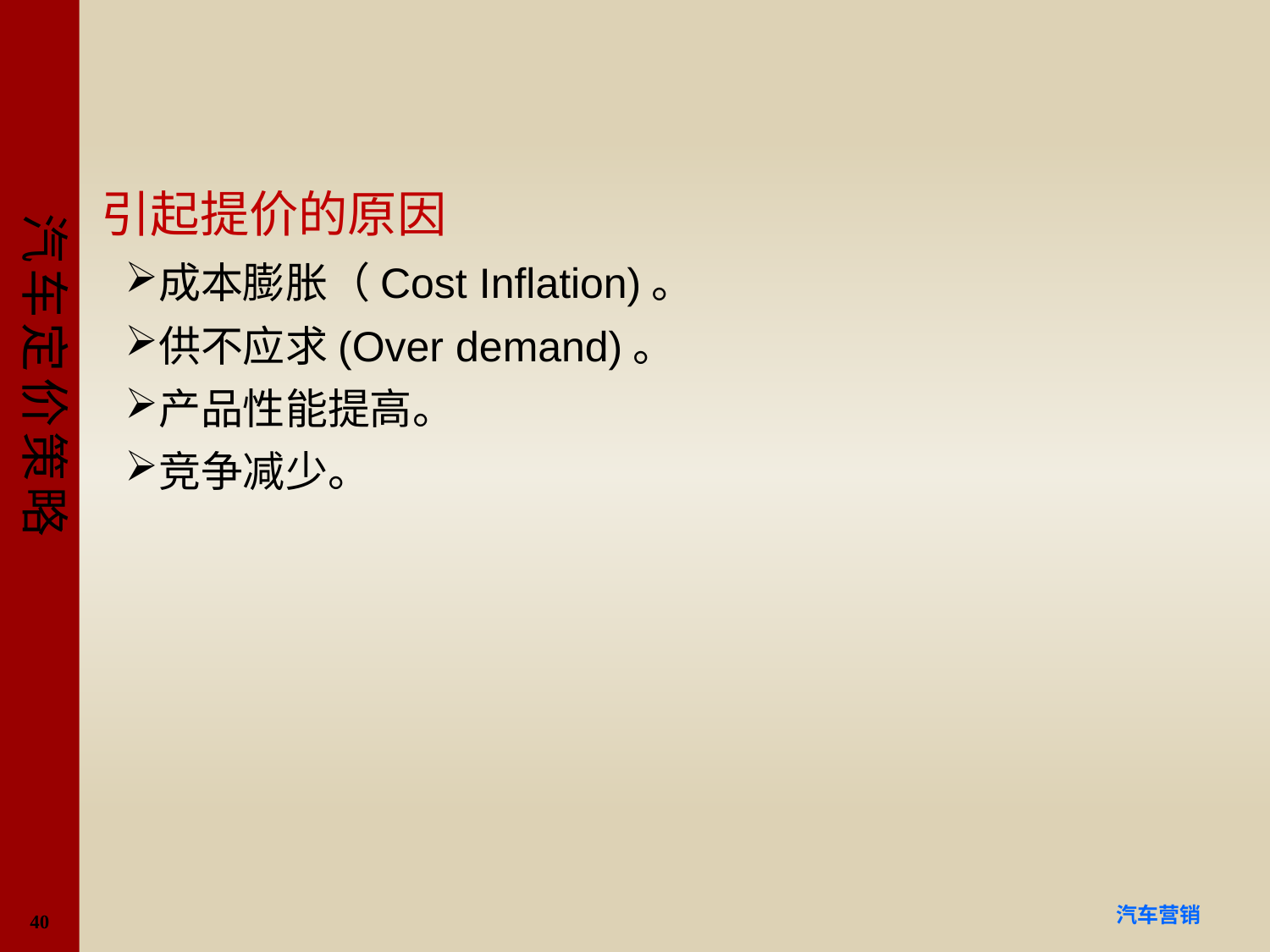

#
引起提价的原因
成本膨胀（Cost Inflation)。
供不应求(Over demand)。
产品性能提高。
竞争减少。

40